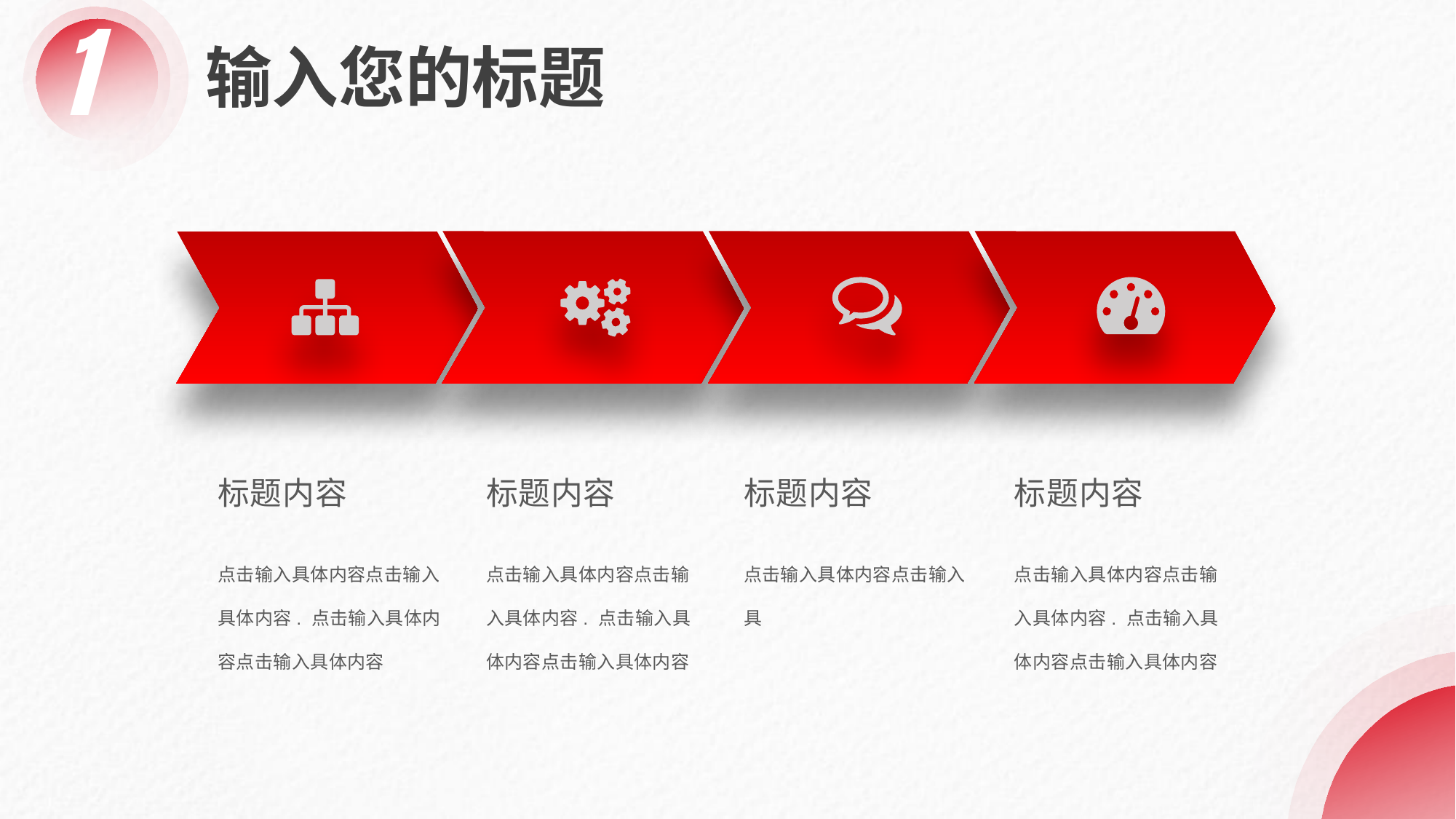

1
输入您的标题

标题内容
标题内容
标题内容
标题内容
点击输入具体内容点击输入具体内容. 点击输入具体内容点击输入具体内容
点击输入具体内容点击输入具体内容. 点击输入具体内容点击输入具体内容
点击输入具体内容点击输入具体内容. 点击输入具体内容点击输入具体内容
点击输入具体内容点击输入具